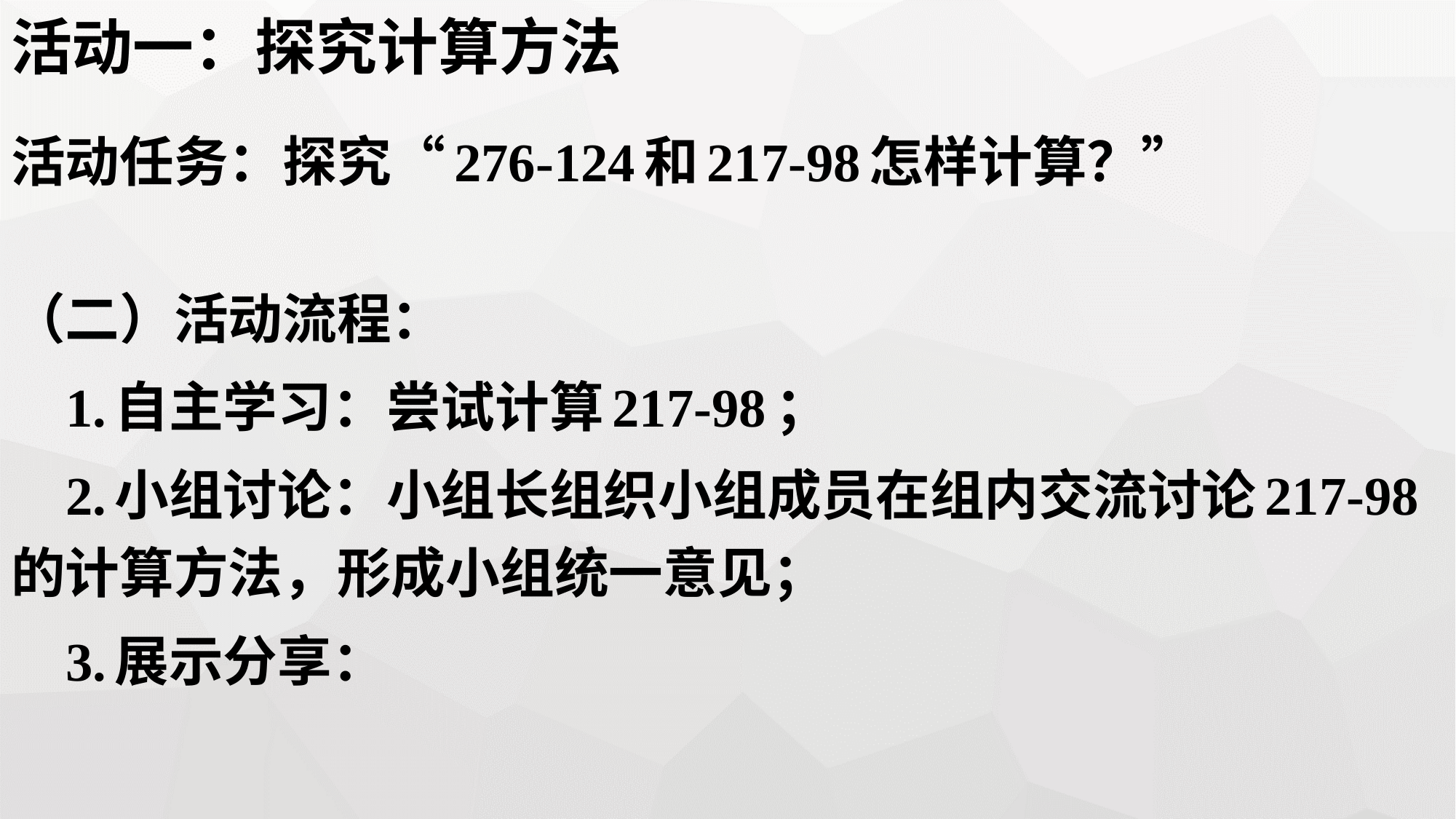

活动一：探究计算方法

活动任务：探究“276-124和217-98怎样计算？”

（二）活动流程：
    1.自主学习：尝试计算217-98；
    2.小组讨论：小组长组织小组成员在组内交流讨论217-98的计算方法，形成小组统一意见；
    3.展示分享：